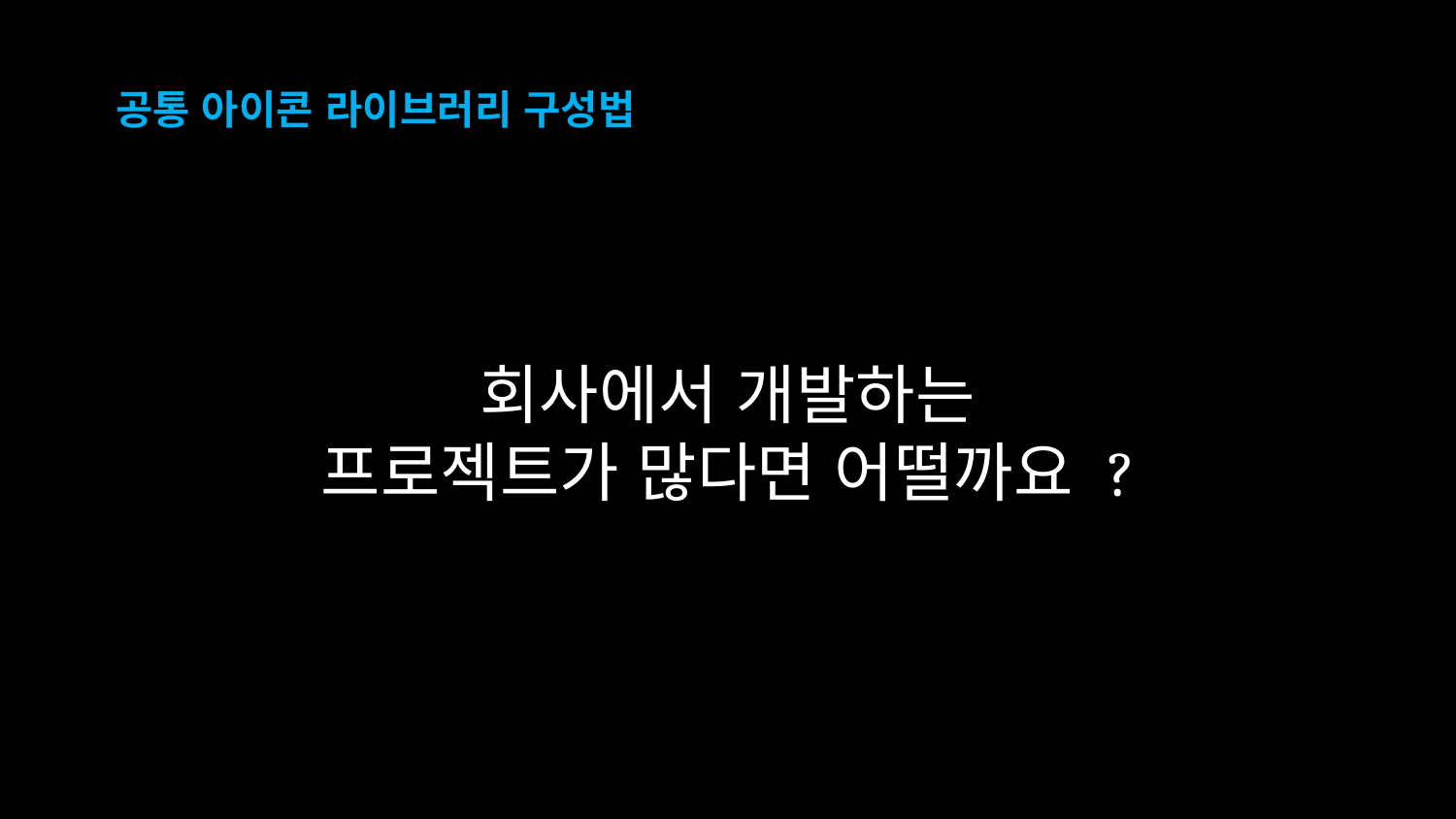

# 공통 아이콘 라이브러리 구성법
회사에서 개발하는
프로젝트가 많다면 어떨까요 ?